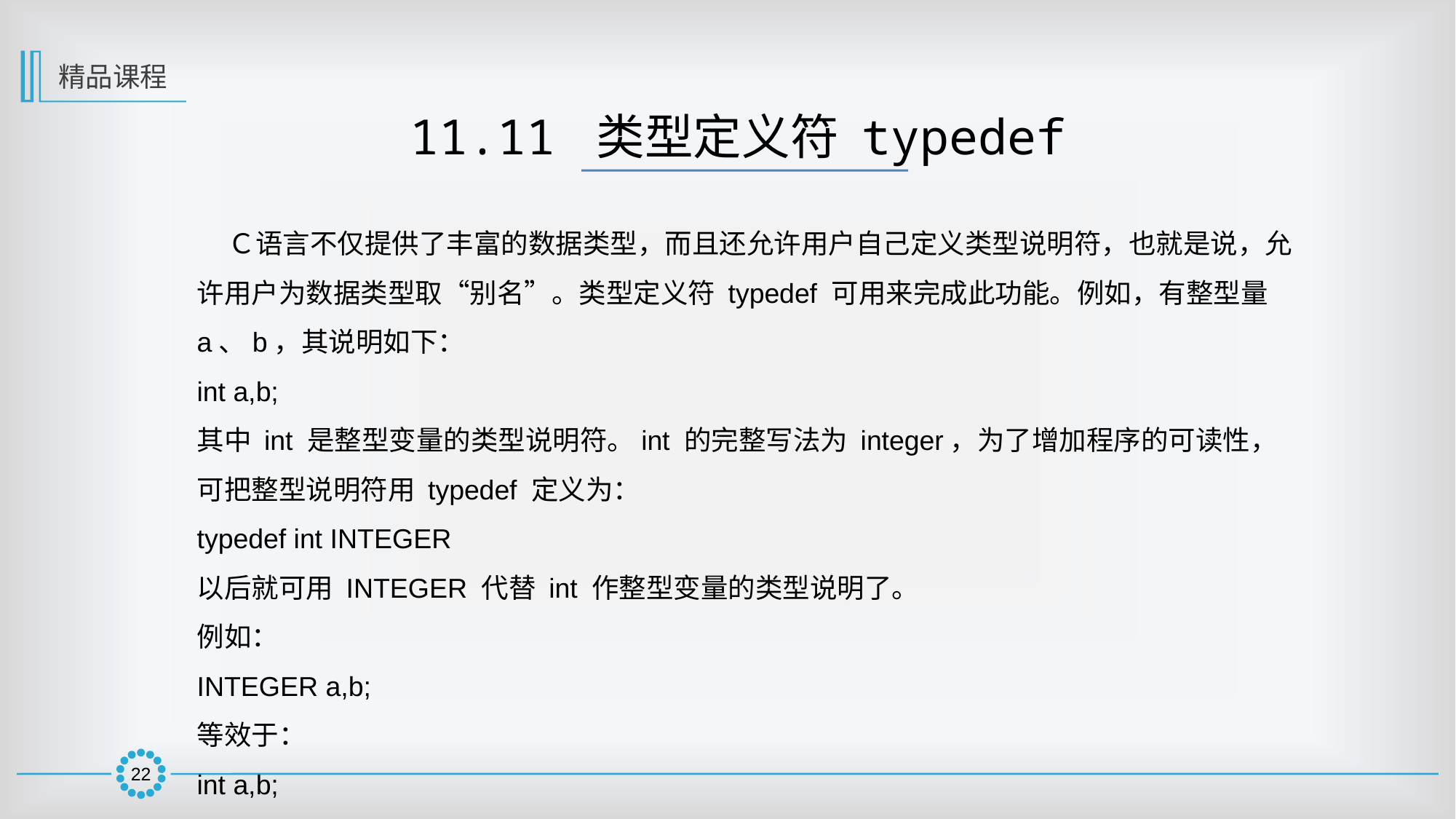

精品课程
11.11 类型定义符 typedef

    Ｃ语言不仅提供了丰富的数据类型，而且还允许用户自己定义类型说明符，也就是说，允许用户为数据类型取“别名”。类型定义符 typedef 可用来完成此功能。例如，有整型量 a、b，其说明如下：
int a,b;
其中 int 是整型变量的类型说明符。int 的完整写法为 integer，为了增加程序的可读性，可把整型说明符用 typedef 定义为：
typedef int INTEGER
以后就可用 INTEGER 代替 int 作整型变量的类型说明了。
例如：
INTEGER a,b;
等效于：
int a,b;

22